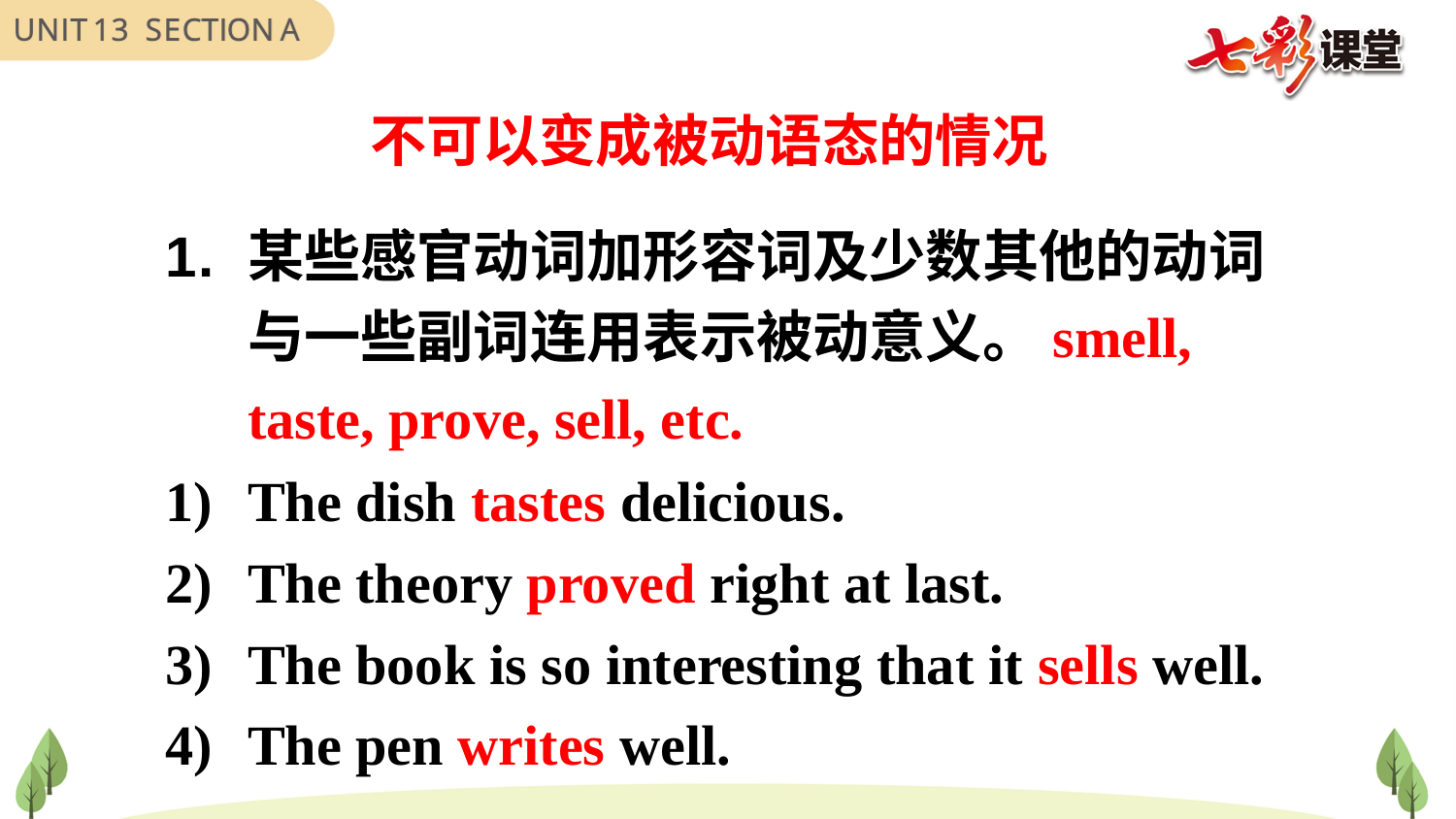

不可以变成被动语态的情况
某些感官动词加形容词及少数其他的动词与一些副词连用表示被动意义。smell, taste, prove, sell, etc.
The dish tastes delicious.
The theory proved right at last.
The book is so interesting that it sells well.
The pen writes well.